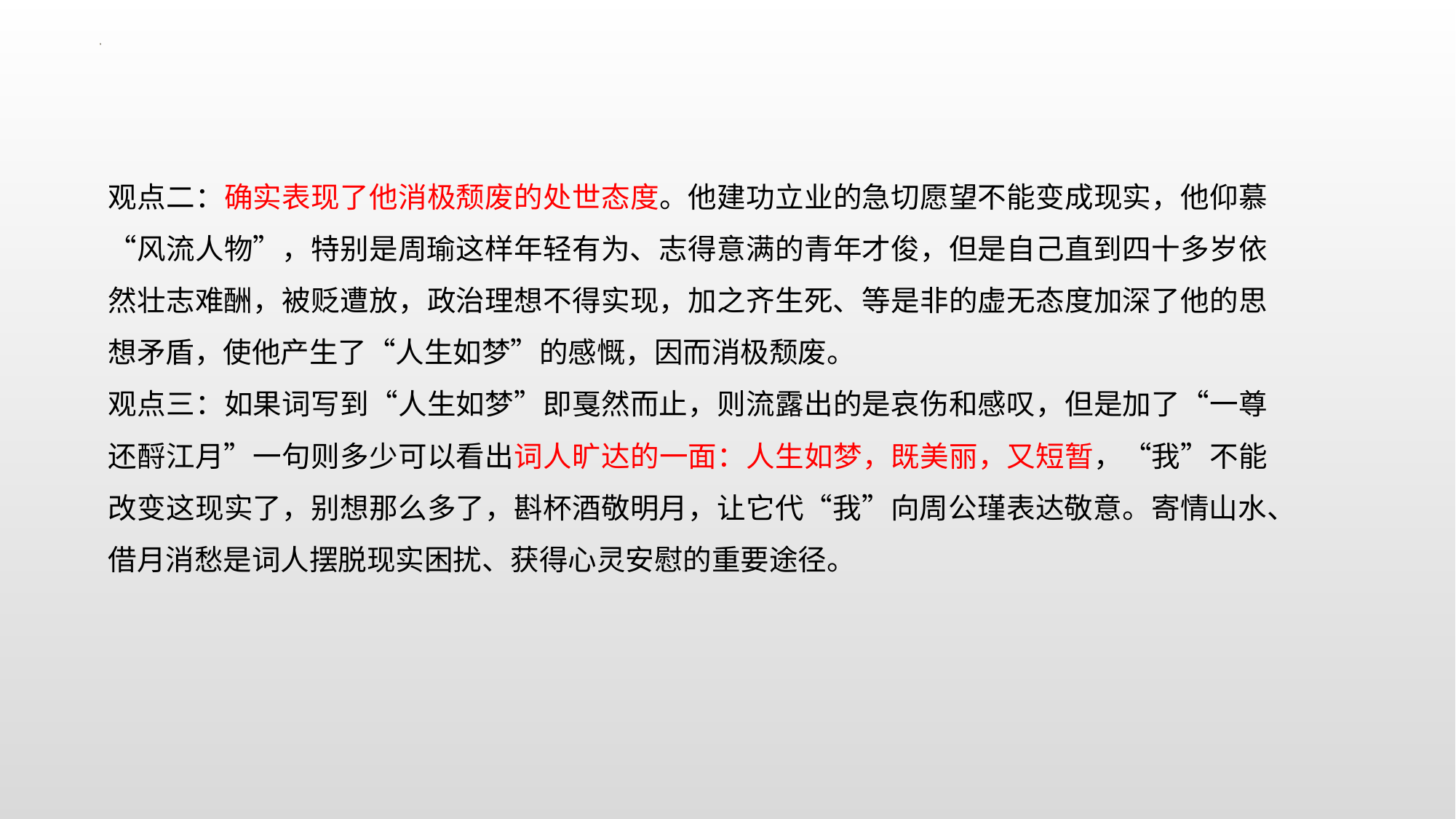

观点二：确实表现了他消极颓废的处世态度。他建功立业的急切愿望不能变成现实，他仰慕“风流人物”，特别是周瑜这样年轻有为、志得意满的青年才俊，但是自己直到四十多岁依然壮志难酬，被贬遭放，政治理想不得实现，加之齐生死、等是非的虚无态度加深了他的思想矛盾，使他产生了“人生如梦”的感慨，因而消极颓废。
观点三：如果词写到“人生如梦”即戛然而止，则流露出的是哀伤和感叹，但是加了“一尊还酹江月”一句则多少可以看出词人旷达的一面：人生如梦，既美丽，又短暂，“我”不能改变这现实了，别想那么多了，斟杯酒敬明月，让它代“我”向周公瑾表达敬意。寄情山水、借月消愁是词人摆脱现实困扰、获得心灵安慰的重要途径。